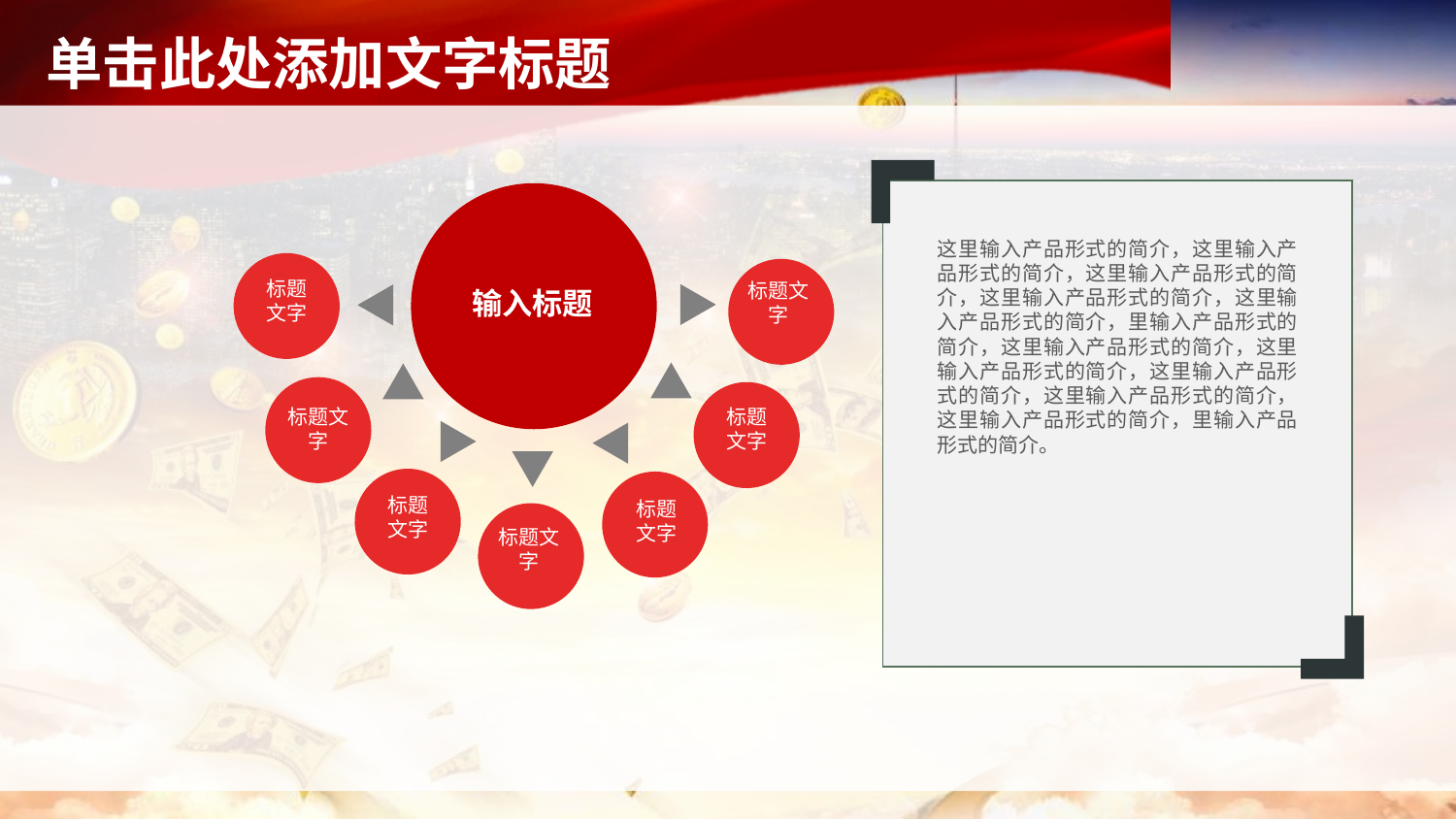

输入标题
这里输入产品形式的简介，这里输入产品形式的简介，这里输入产品形式的简介，这里输入产品形式的简介，这里输入产品形式的简介，里输入产品形式的简介，这里输入产品形式的简介，这里输入产品形式的简介，这里输入产品形式的简介，这里输入产品形式的简介，这里输入产品形式的简介，里输入产品形式的简介。

标题文字

标题文字

标题文字

标题
文字

标题文字

标题
文字

标题文字